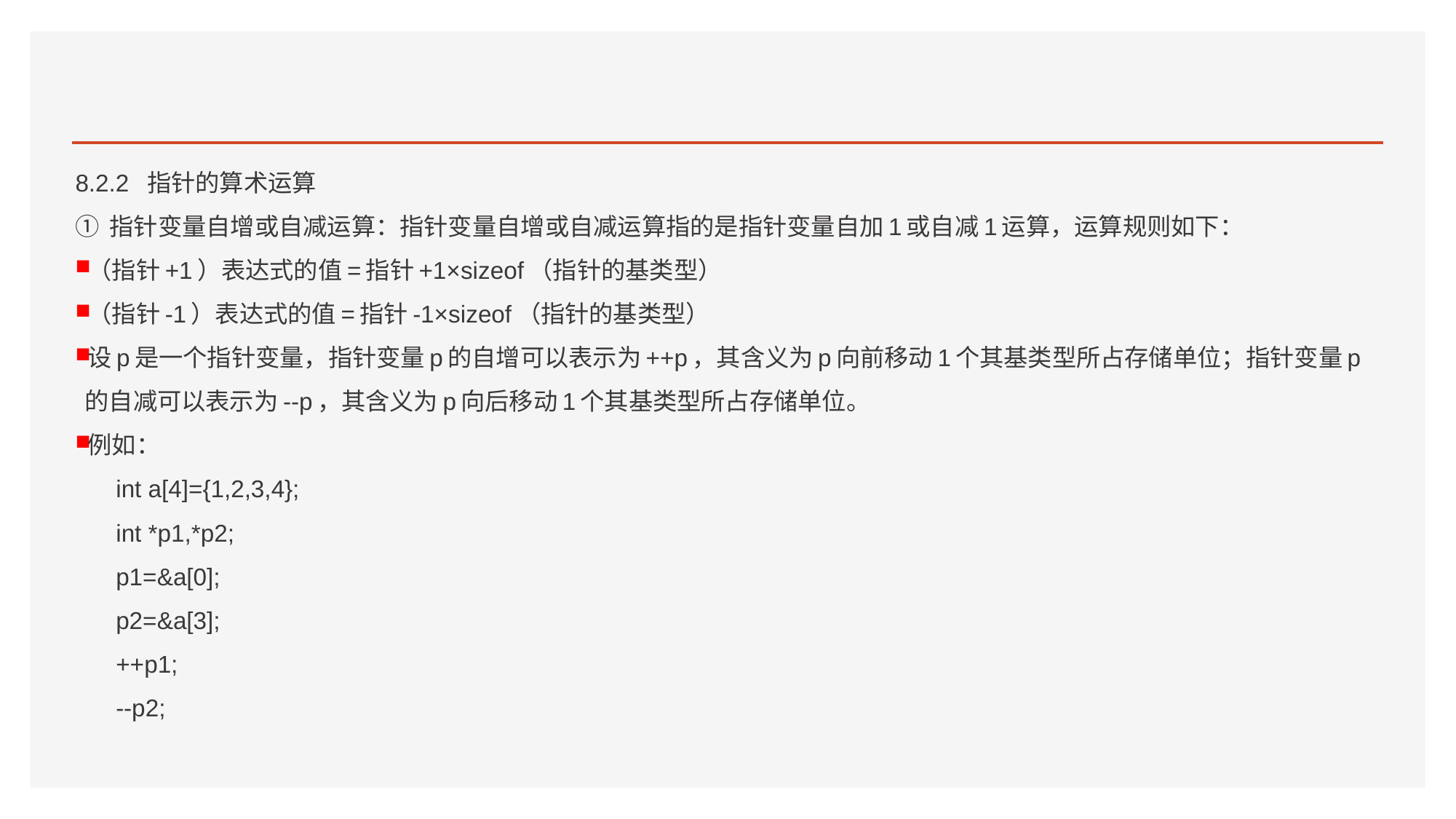

#
8.2.2  指针的算术运算
① 指针变量自增或自减运算：指针变量自增或自减运算指的是指针变量自加1或自减1运算，运算规则如下：
（指针+1）表达式的值=指针+1×sizeof（指针的基类型）
（指针-1）表达式的值=指针-1×sizeof（指针的基类型）
设p是一个指针变量，指针变量p的自增可以表示为++p，其含义为p向前移动1个其基类型所占存储单位；指针变量p的自减可以表示为--p，其含义为p向后移动1个其基类型所占存储单位。
例如：
int a[4]={1,2,3,4};
int *p1,*p2;
p1=&a[0];
p2=&a[3];
++p1;
--p2;